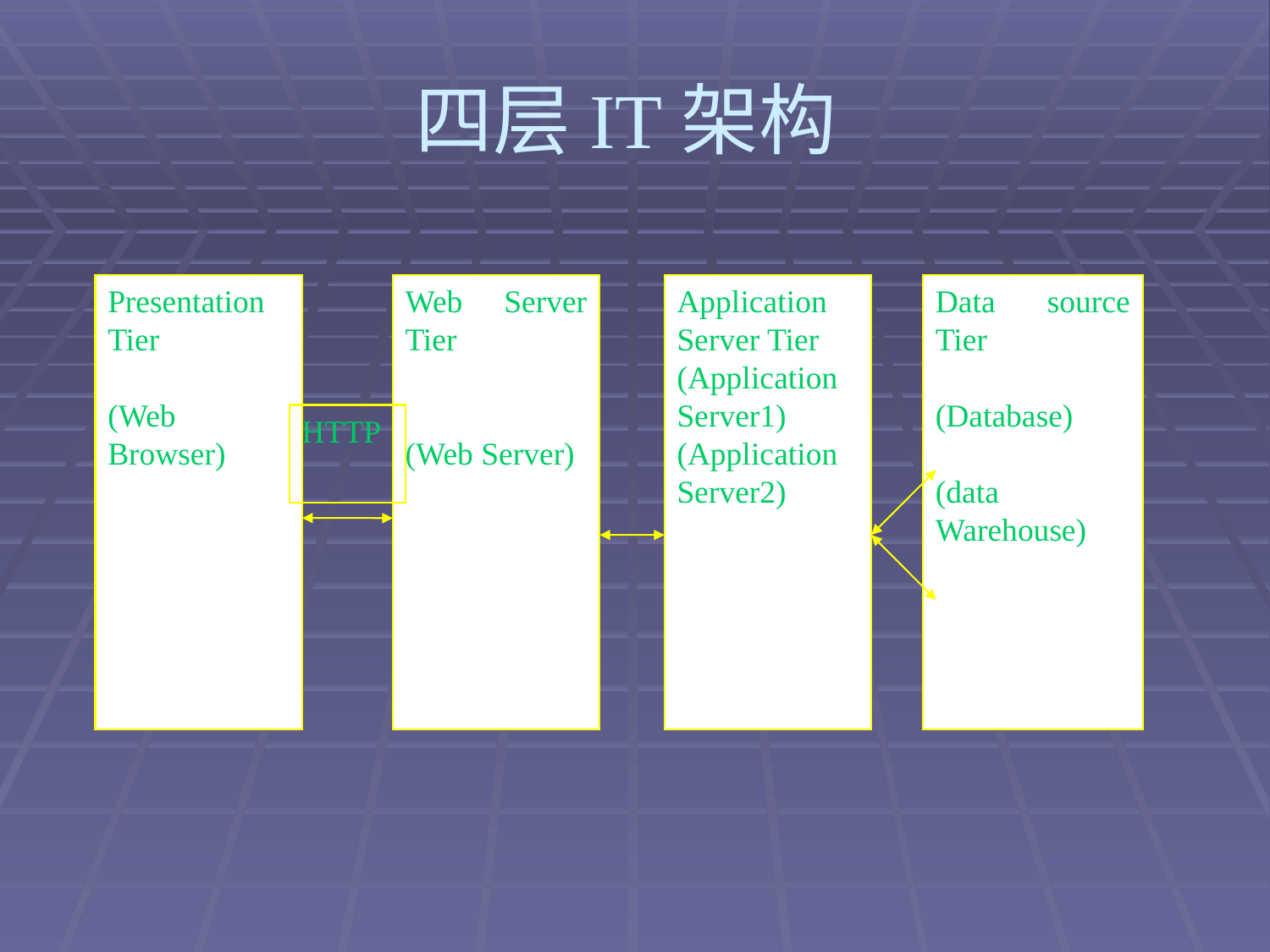

# 四层IT架构
Presentation Tier

(Web Browser)
Web Server Tier

(Web Server)
Application Server Tier
(Application Server1)
(Application Server2)
Data source Tier

(Database)

(data Warehouse)

HTTP